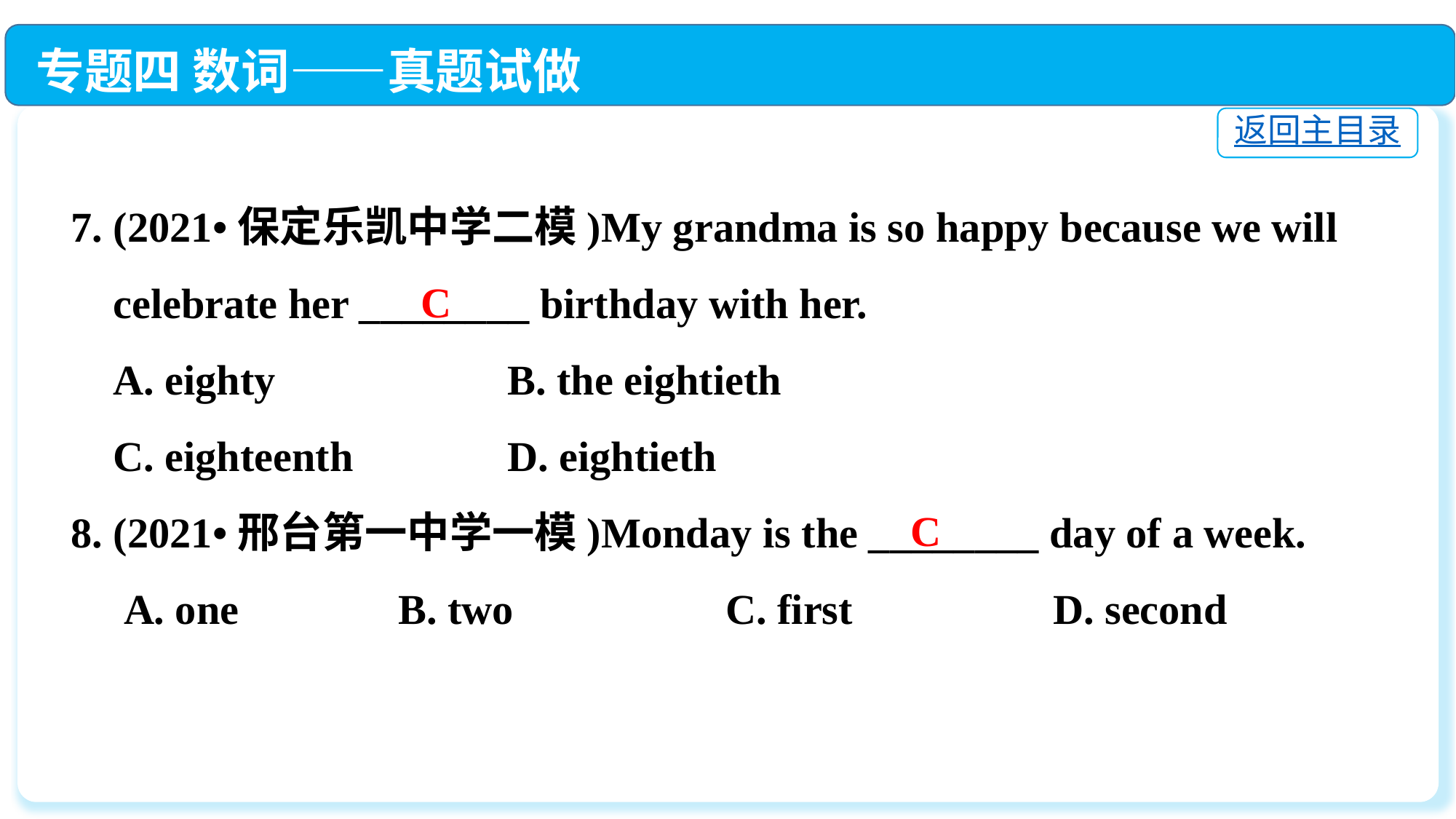

专题四 数词——真题试做

返回主目录
7. (2021•保定乐凯中学二模)My grandma is so happy because we will
    celebrate her ________ birthday with her.
    A. eighty			B. the eightieth
    C. eighteenth		D. eightieth
8. (2021•邢台第一中学一模)Monday is the ________ day of a week.
     A. one		B. two		C. first		D. second
C
C